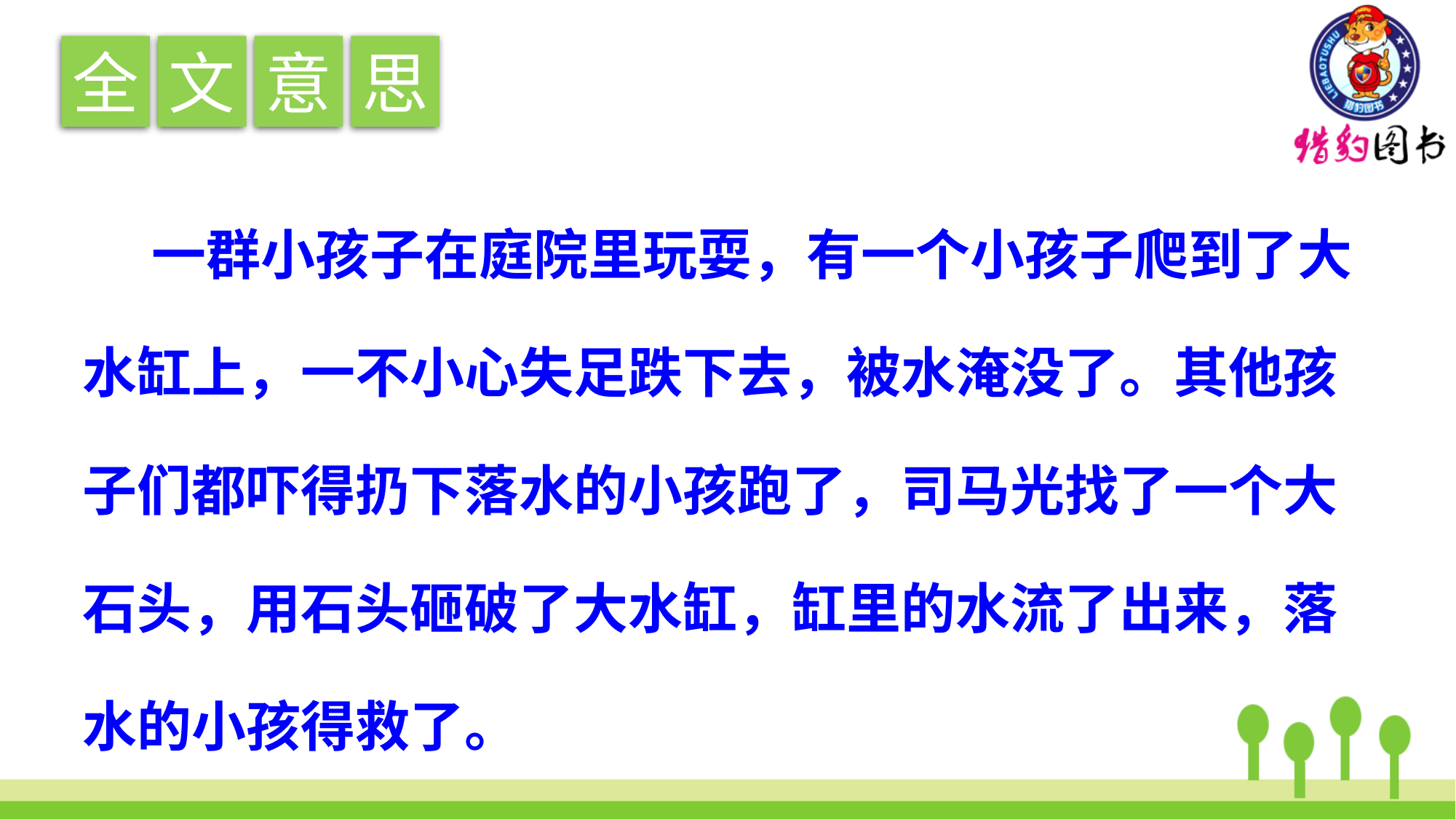

全
文
意
思
     一群小孩子在庭院里玩耍，有一个小孩子爬到了大水缸上，一不小心失足跌下去，被水淹没了。其他孩子们都吓得扔下落水的小孩跑了，司马光找了一个大石头，用石头砸破了大水缸，缸里的水流了出来，落水的小孩得救了。